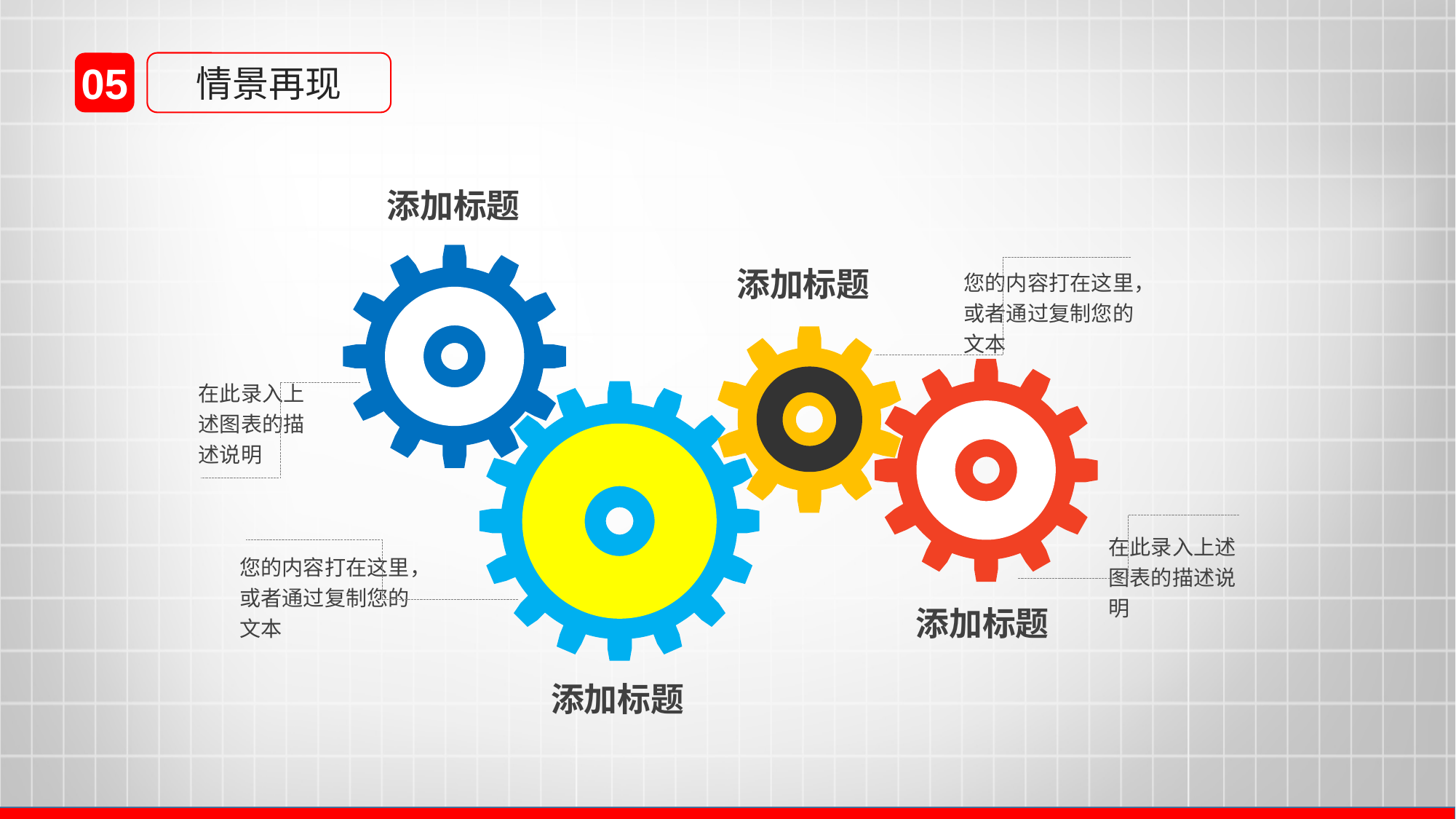

05
情景再现
添加标题
添加标题
您的内容打在这里，或者通过复制您的文本
在此录入上述图表的描述说明
在此录入上述图表的描述说明
您的内容打在这里，或者通过复制您的文本
添加标题
添加标题